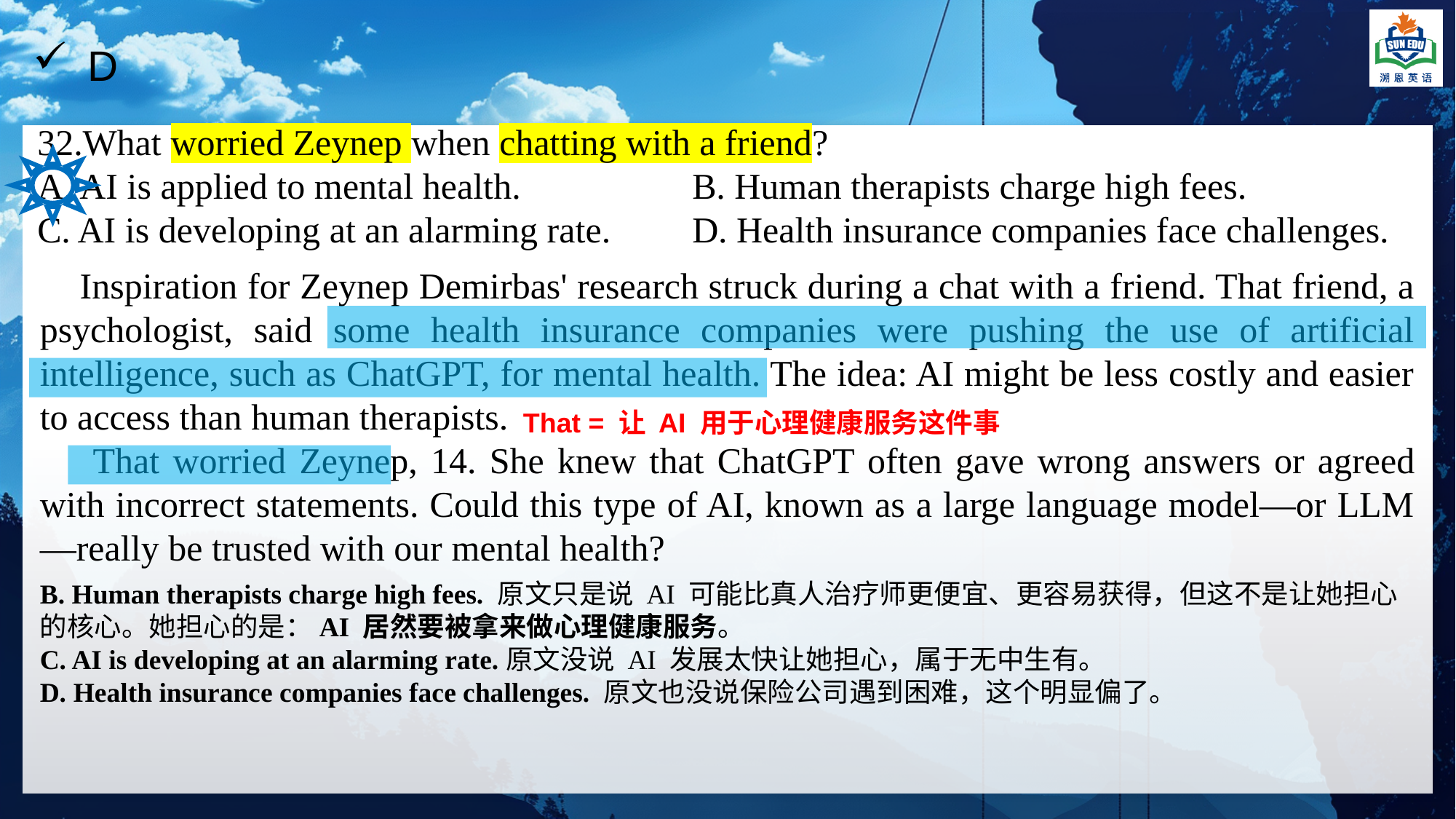

D
What worried Zeynep when chatting with a friend?
A. AI is applied to mental health.		B. Human therapists charge high fees.
C. AI is developing at an alarming rate.	D. Health insurance companies face challenges.

    Inspiration for Zeynep Demirbas' research struck during a chat with a friend. That friend, a psychologist, said some health insurance companies were pushing the use of artificial intelligence, such as ChatGPT, for mental health. The idea: AI might be less costly and easier to access than human therapists.
    That worried Zeynep, 14. She knew that ChatGPT often gave wrong answers or agreed with incorrect statements. Could this type of AI, known as a large language model—or LLM—really be trusted with our mental health?

That = 让 AI 用于心理健康服务这件事

B. Human therapists charge high fees. 原文只是说 AI 可能比真人治疗师更便宜、更容易获得，但这不是让她担心的核心。她担心的是：AI 居然要被拿来做心理健康服务。
C. AI is developing at an alarming rate.原文没说 AI 发展太快让她担心，属于无中生有。
D. Health insurance companies face challenges. 原文也没说保险公司遇到困难，这个明显偏了。